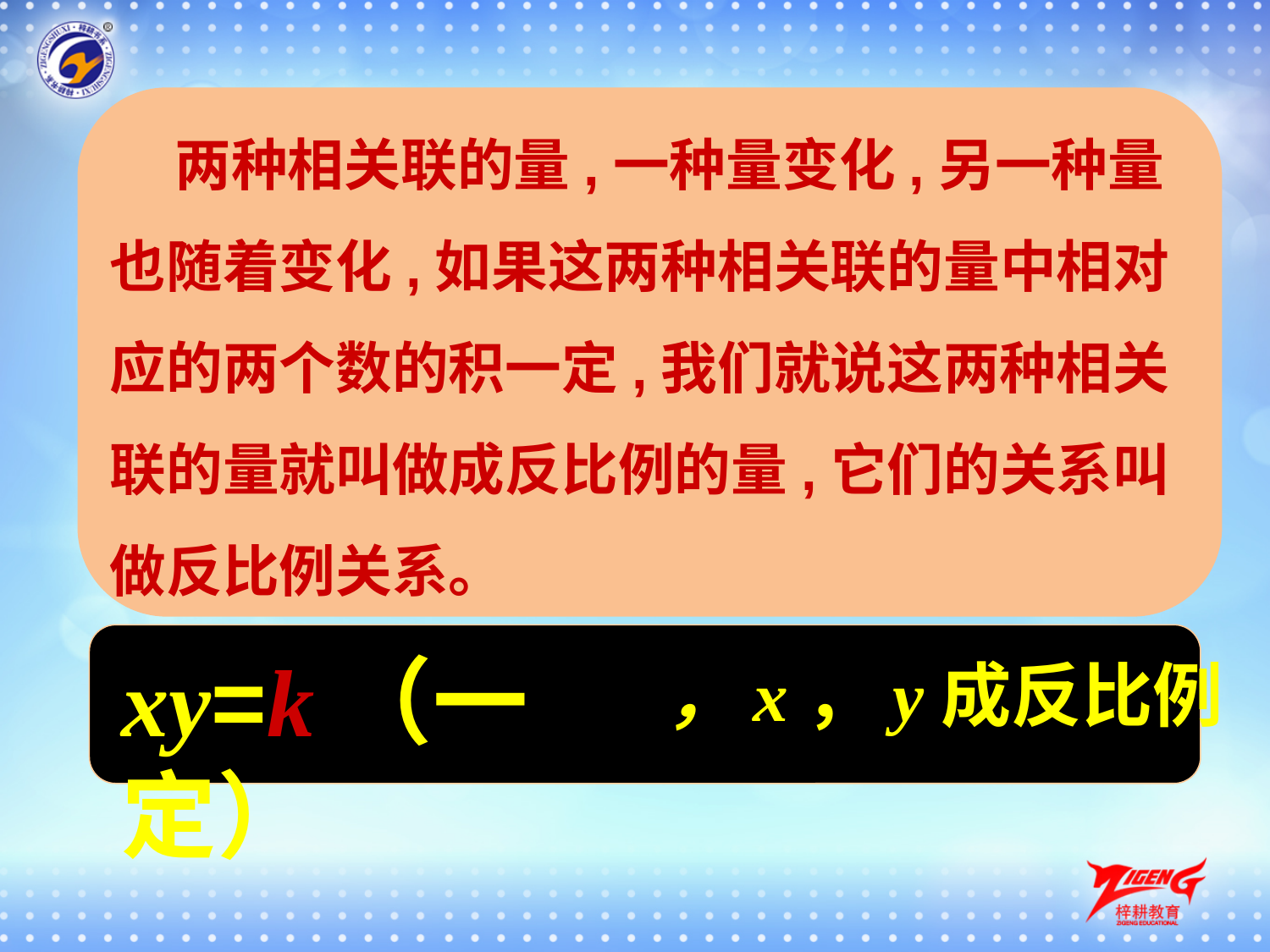

两种相关联的量,一种量变化,另一种量也随着变化,如果这两种相关联的量中相对应的两个数的积一定,我们就说这两种相关联的量就叫做成反比例的量,它们的关系叫做反比例关系。

xy=k（一定）
，x，y成反比例